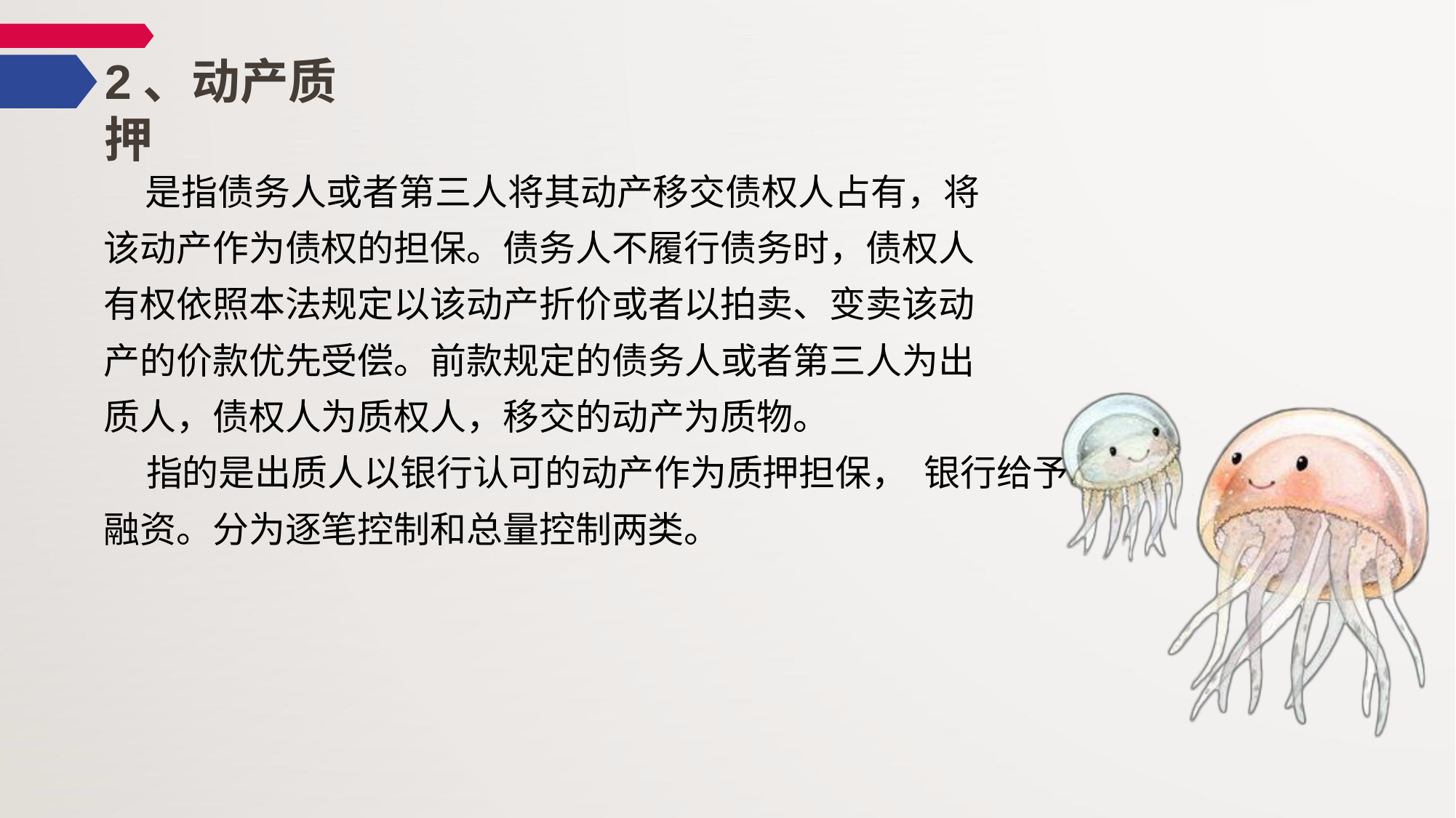

# 2、动产质押
    是指债务人或者第三人将其动产移交债权人占有，将该动产作为债权的担保。债务人不履行债务时，债权人有权依照本法规定以该动产折价或者以拍卖、变卖该动产的价款优先受偿。前款规定的债务人或者第三人为出质人，债权人为质权人，移交的动产为质物。
   指的是出质人以银行认可的动产作为质押担保，  银行给予融资。分为逐笔控制和总量控制两类。